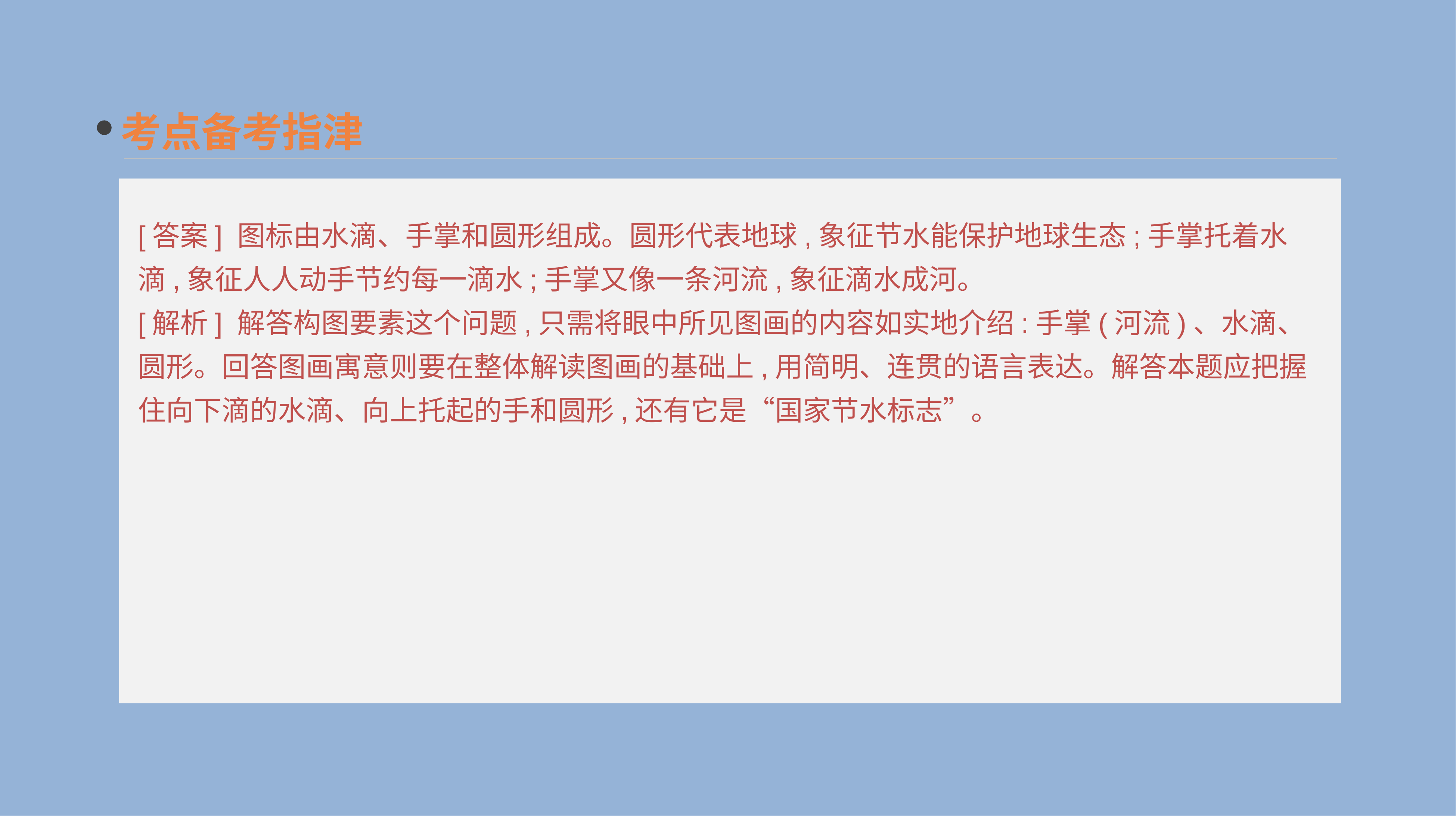

考点备考指津

[答案] 图标由水滴、手掌和圆形组成。圆形代表地球,象征节水能保护地球生态;手掌托着水滴,象征人人动手节约每一滴水;手掌又像一条河流,象征滴水成河。
[解析] 解答构图要素这个问题,只需将眼中所见图画的内容如实地介绍:手掌(河流)、水滴、圆形。回答图画寓意则要在整体解读图画的基础上,用简明、连贯的语言表达。解答本题应把握住向下滴的水滴、向上托起的手和圆形,还有它是“国家节水标志”。